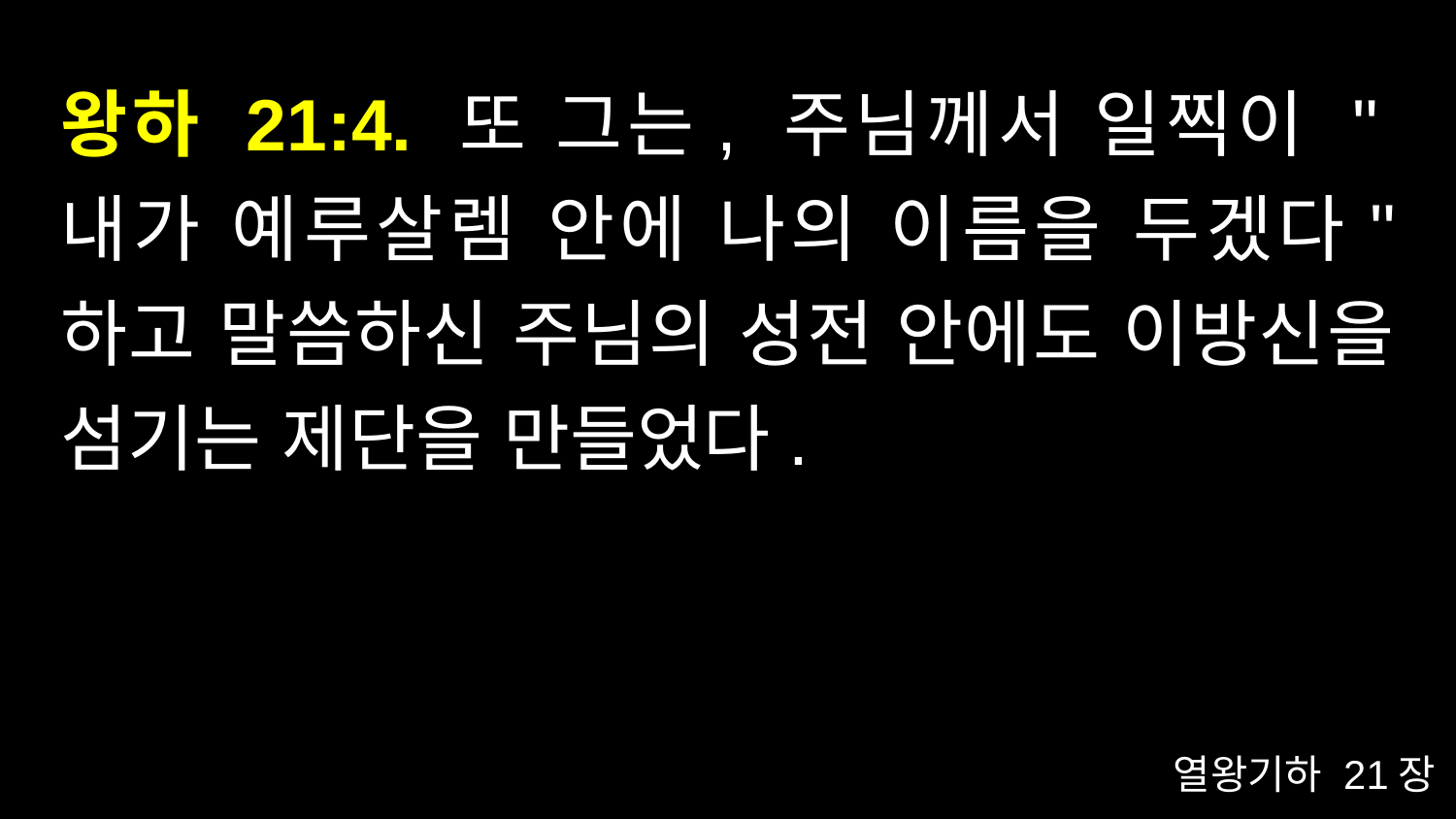

# 왕하 21:4. 또 그는, 주님께서 일찍이 "내가 예루살렘 안에 나의 이름을 두겠다" 하고 말씀하신 주님의 성전 안에도 이방신을 섬기는 제단을 만들었다.
열왕기하 21장